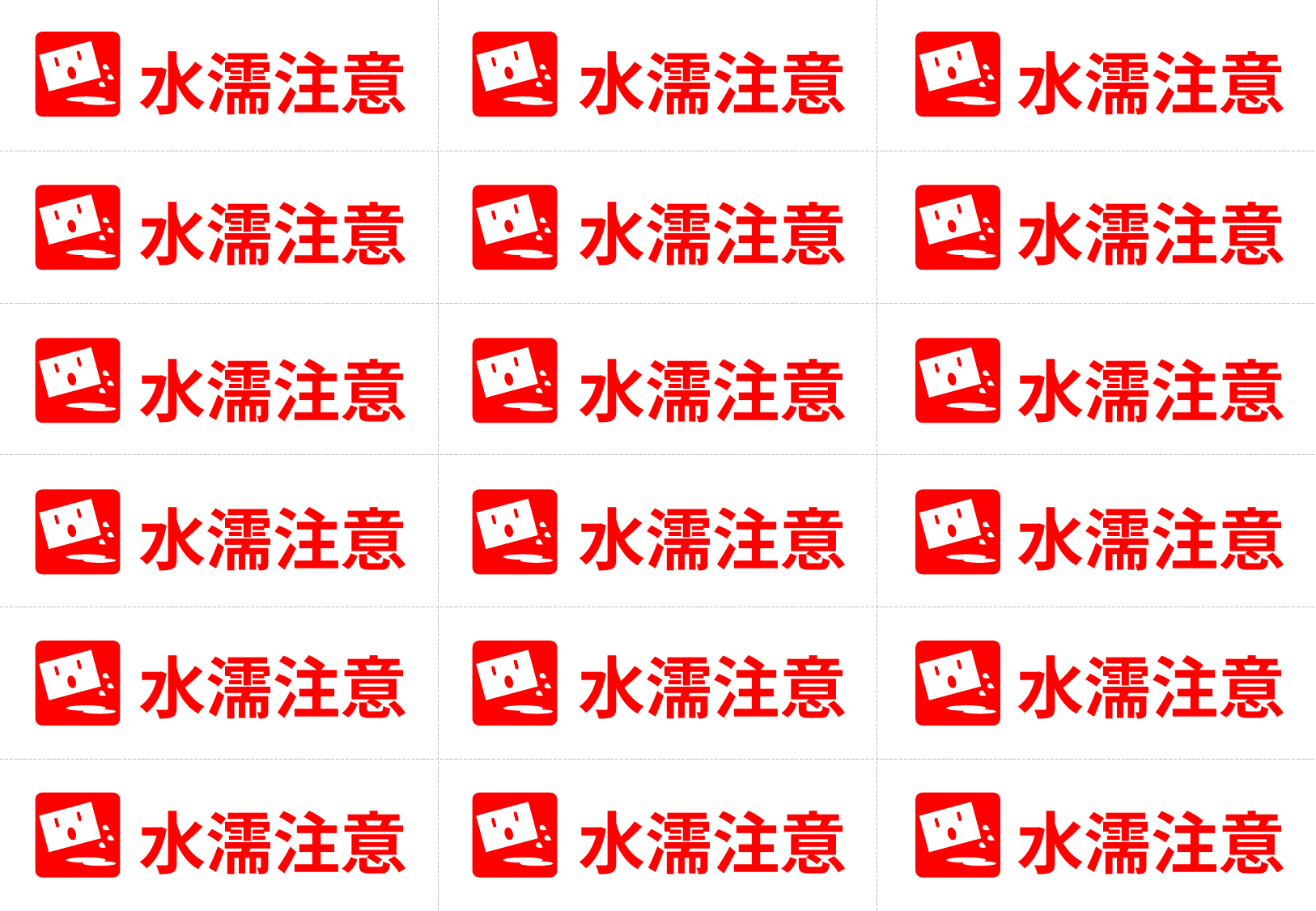

水濡注意
水濡注意
水濡注意

水濡注意
水濡注意
水濡注意

水濡注意
水濡注意
水濡注意

水濡注意
水濡注意
水濡注意

水濡注意
水濡注意
水濡注意

水濡注意
水濡注意
水濡注意